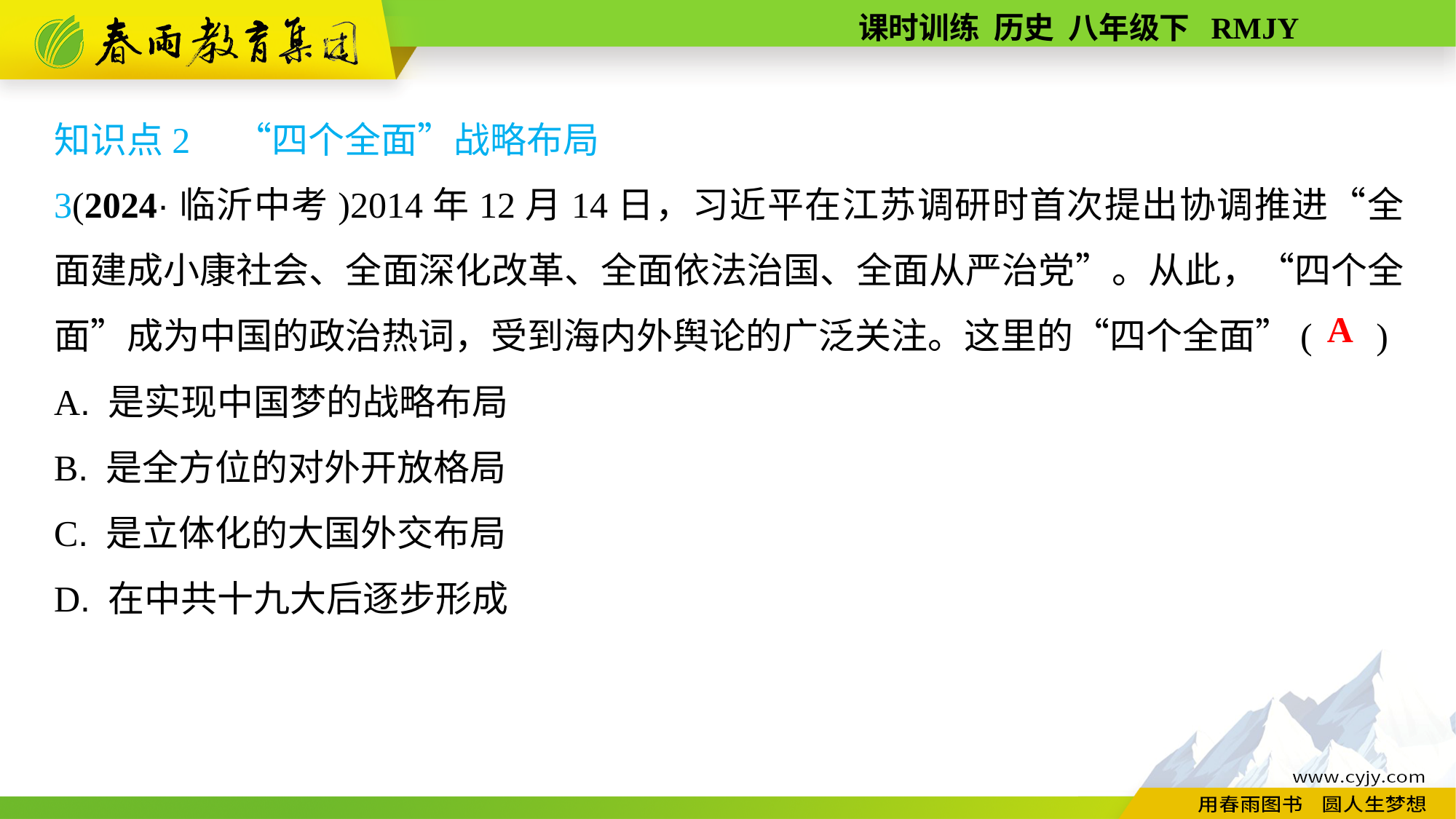

知识点2　“四个全面”战略布局
3(2024·临沂中考)2014年12月14日，习近平在江苏调研时首次提出协调推进“全面建成小康社会、全面深化改革、全面依法治国、全面从严治党”。从此，“四个全面”成为中国的政治热词，受到海内外舆论的广泛关注。这里的“四个全面”(       )
A. 是实现中国梦的战略布局
B. 是全方位的对外开放格局
C. 是立体化的大国外交布局
D. 在中共十九大后逐步形成
A